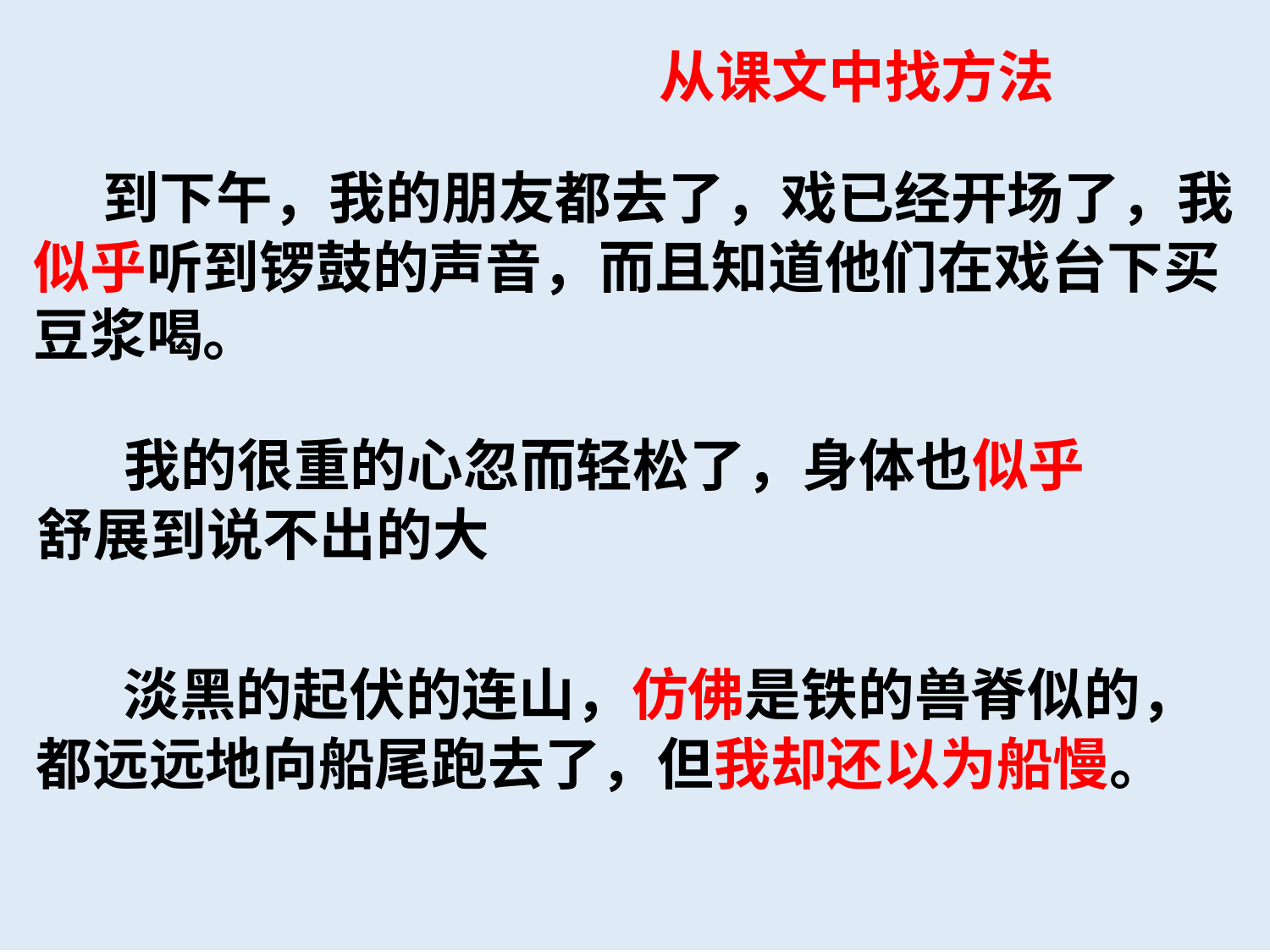

从课文中找方法
    到下午，我的朋友都去了，戏已经开场了，我似乎听到锣鼓的声音，而且知道他们在戏台下买豆浆喝。
     我的很重的心忽而轻松了，身体也似乎
舒展到说不出的大
     淡黑的起伏的连山，仿佛是铁的兽脊似的，
都远远地向船尾跑去了，但我却还以为船慢。